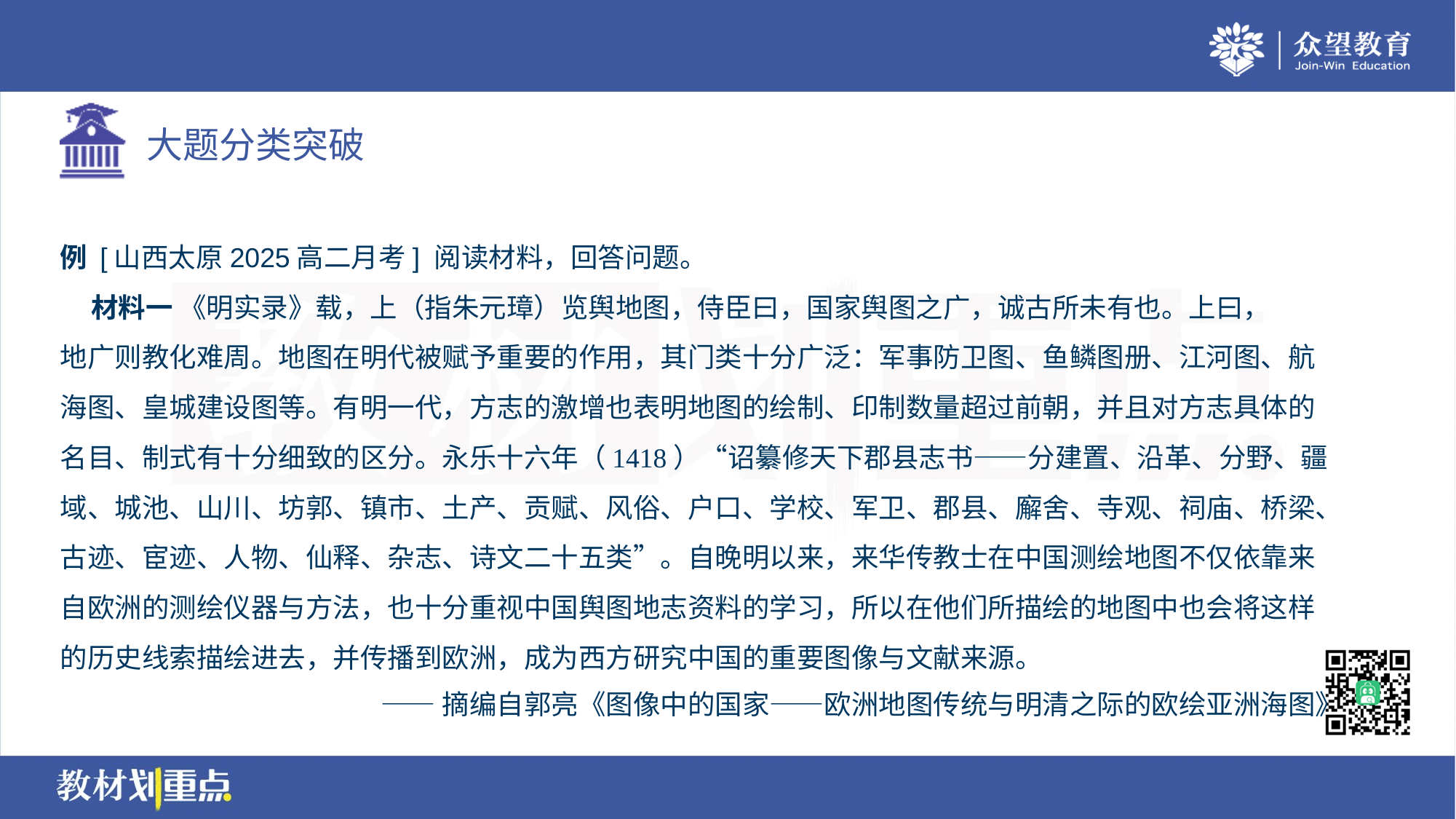

例 [山西太原2025高二月考] 阅读材料，回答问题。
    材料一 《明实录》载，上（指朱元璋）览舆地图，侍臣曰，国家舆图之广，诚古所未有也。上曰，
地广则教化难周。地图在明代被赋予重要的作用，其门类十分广泛：军事防卫图、鱼鳞图册、江河图、航
海图、皇城建设图等。有明一代，方志的激增也表明地图的绘制、印制数量超过前朝，并且对方志具体的
名目、制式有十分细致的区分。永乐十六年（1418）“诏纂修天下郡县志书——分建置、沿革、分野、疆
域、城池、山川、坊郭、镇市、土产、贡赋、风俗、户口、学校、军卫、郡县、廨舍、寺观、祠庙、桥梁、
古迹、宦迹、人物、仙释、杂志、诗文二十五类”。自晚明以来，来华传教士在中国测绘地图不仅依靠来
自欧洲的测绘仪器与方法，也十分重视中国舆图地志资料的学习，所以在他们所描绘的地图中也会将这样
的历史线索描绘进去，并传播到欧洲，成为西方研究中国的重要图像与文献来源。
——摘编自郭亮《图像中的国家——欧洲地图传统与明清之际的欧绘亚洲海图》